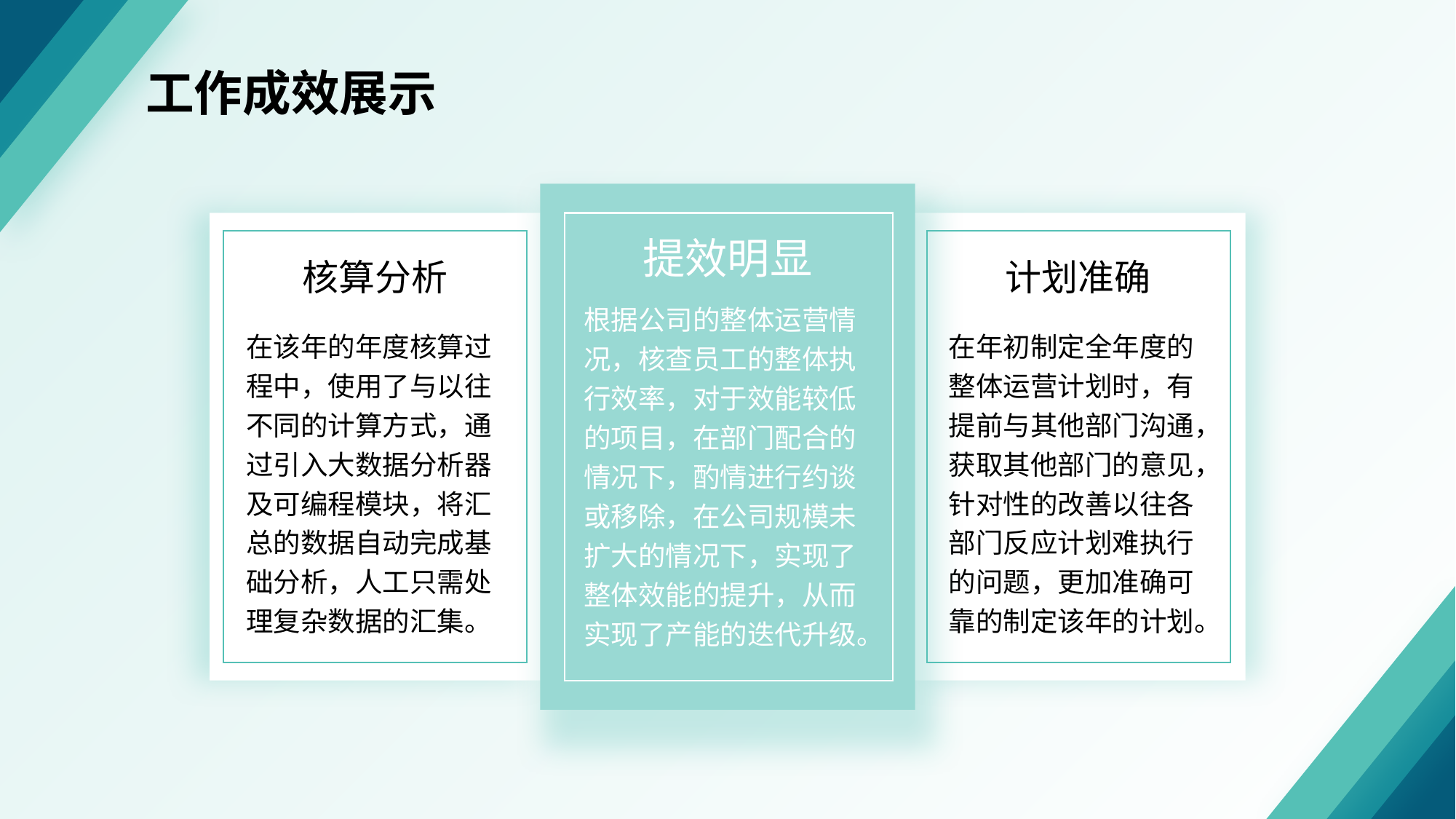

工作成效展示

提效明显
根据公司的整体运营情况，核查员工的整体执行效率，对于效能较低的项目，在部门配合的情况下，酌情进行约谈或移除，在公司规模未扩大的情况下，实现了整体效能的提升，从而实现了产能的迭代升级。

核算分析
在该年的年度核算过程中，使用了与以往不同的计算方式，通过引入大数据分析器及可编程模块，将汇总的数据自动完成基础分析，人工只需处理复杂数据的汇集。

计划准确
在年初制定全年度的整体运营计划时，有提前与其他部门沟通，获取其他部门的意见，针对性的改善以往各部门反应计划难执行的问题，更加准确可靠的制定该年的计划。